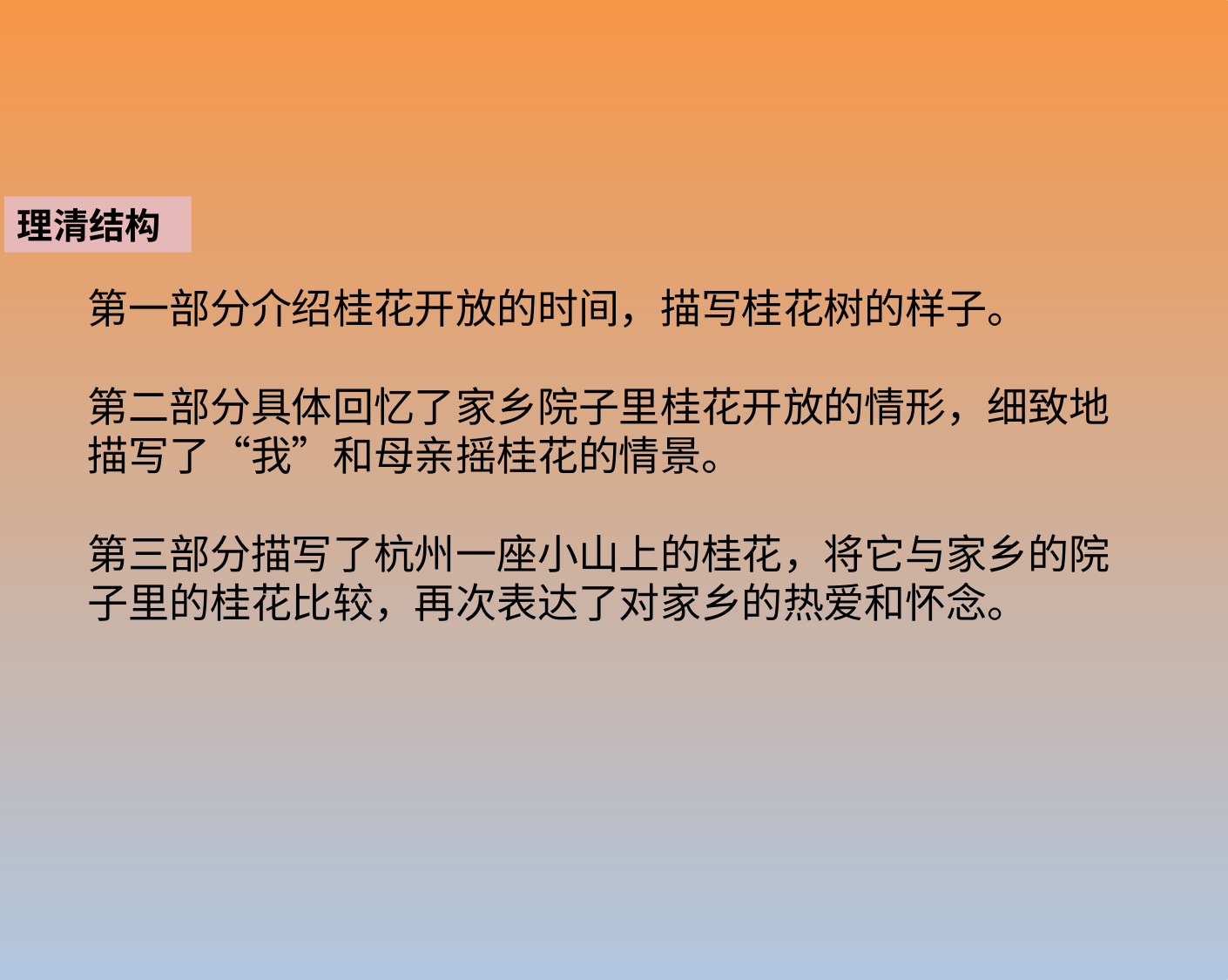

理清结构
第一部分介绍桂花开放的时间，描写桂花树的样子。

第二部分具体回忆了家乡院子里桂花开放的情形，细致地描写了“我”和母亲摇桂花的情景。

第三部分描写了杭州一座小山上的桂花，将它与家乡的院子里的桂花比较，再次表达了对家乡的热爱和怀念。